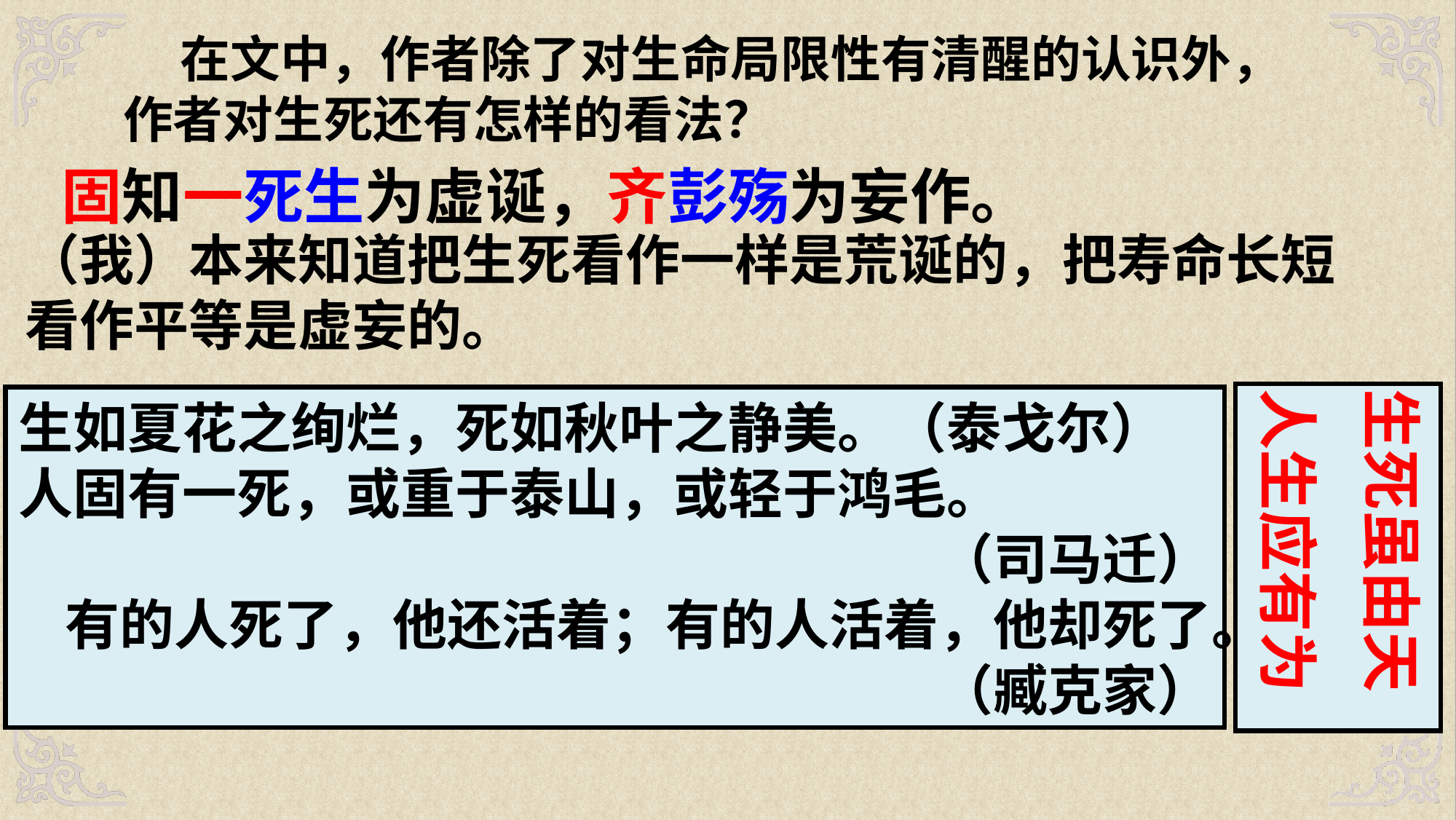

在文中，作者除了对生命局限性有清醒的认识外，作者对生死还有怎样的看法？
固知一死生为虚诞，齐彭殇为妄作。
（我）本来知道把生死看作一样是荒诞的，把寿命长短看作平等是虚妄的。

生死虽由天
人生应有为
生如夏花之绚烂，死如秋叶之静美。（泰戈尔）
人固有一死，或重于泰山，或轻于鸿毛。
（司马迁）
有的人死了，他还活着；有的人活着，他却死了。（臧克家）